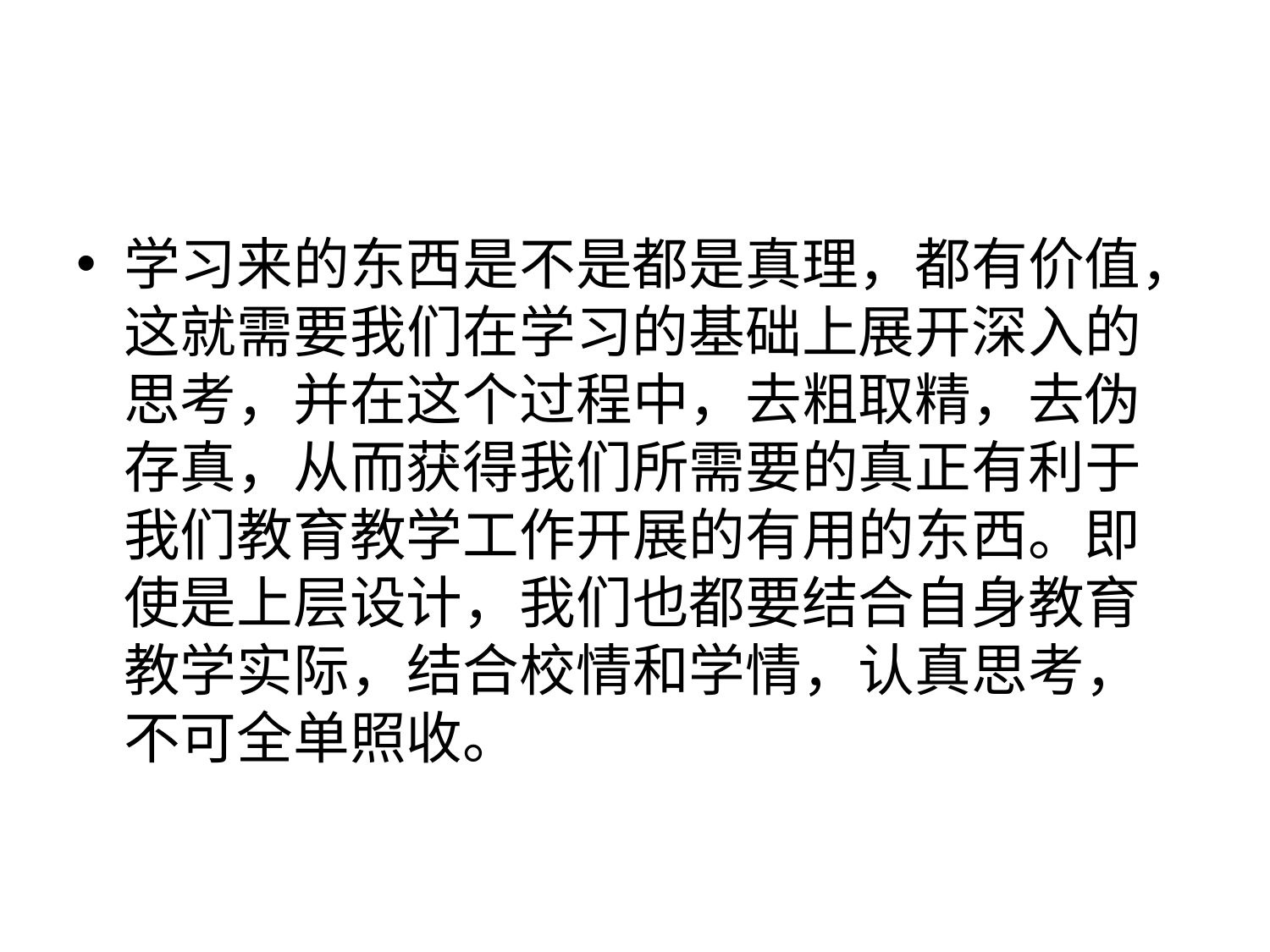

学习来的东西是不是都是真理，都有价值，这就需要我们在学习的基础上展开深入的思考，并在这个过程中，去粗取精，去伪存真，从而获得我们所需要的真正有利于我们教育教学工作开展的有用的东西。即使是上层设计，我们也都要结合自身教育教学实际，结合校情和学情，认真思考，不可全单照收。